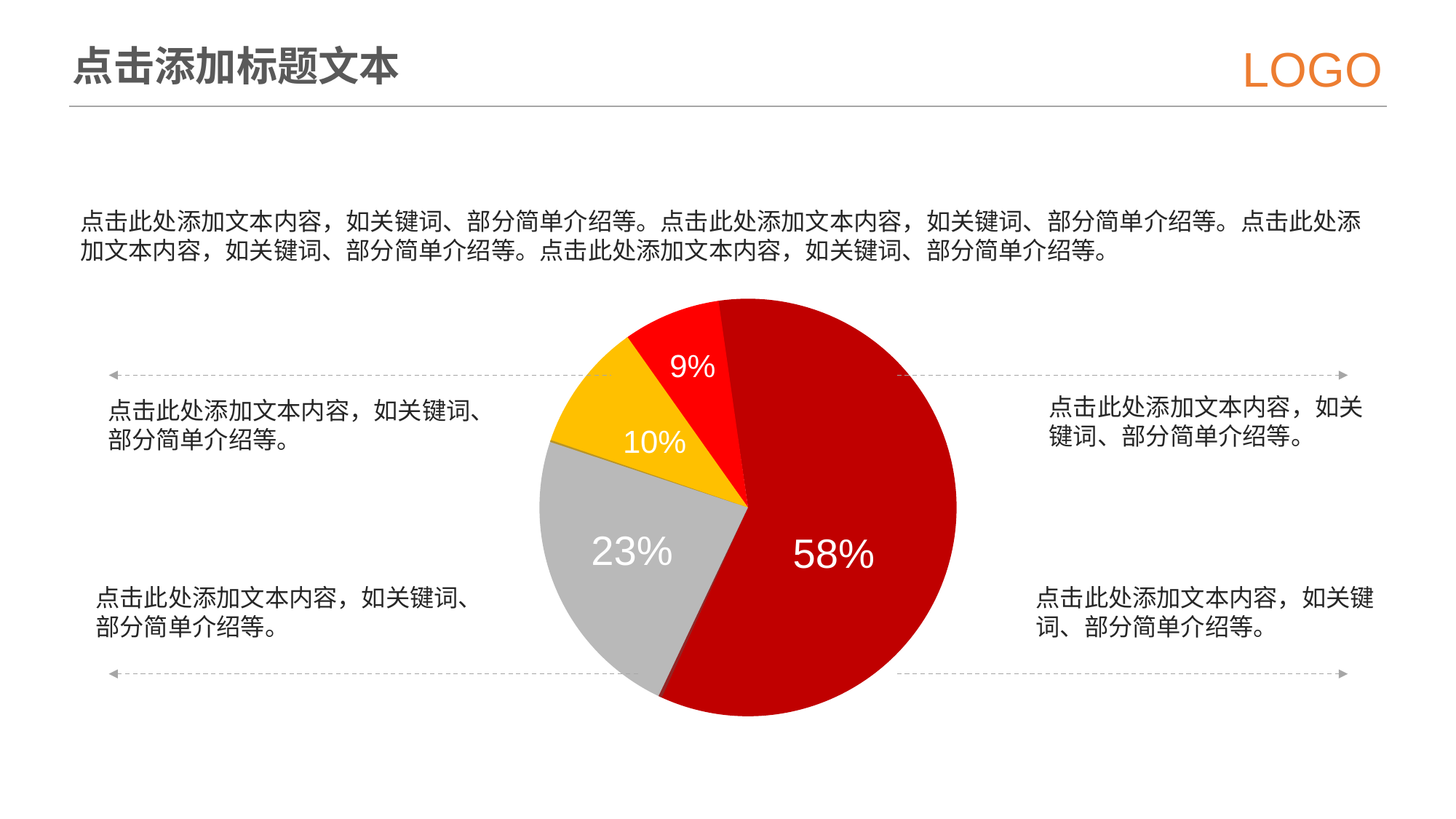

LOGO
点击添加标题文本
点击此处添加文本内容，如关键词、部分简单介绍等。点击此处添加文本内容，如关键词、部分简单介绍等。点击此处添加文本内容，如关键词、部分简单介绍等。点击此处添加文本内容，如关键词、部分简单介绍等。

9%
10%
23%
58%
点击此处添加文本内容，如关键词、部分简单介绍等。

点击此处添加文本内容，如关键词、部分简单介绍等。

点击此处添加文本内容，如关键词、部分简单介绍等。

点击此处添加文本内容，如关键词、部分简单介绍等。